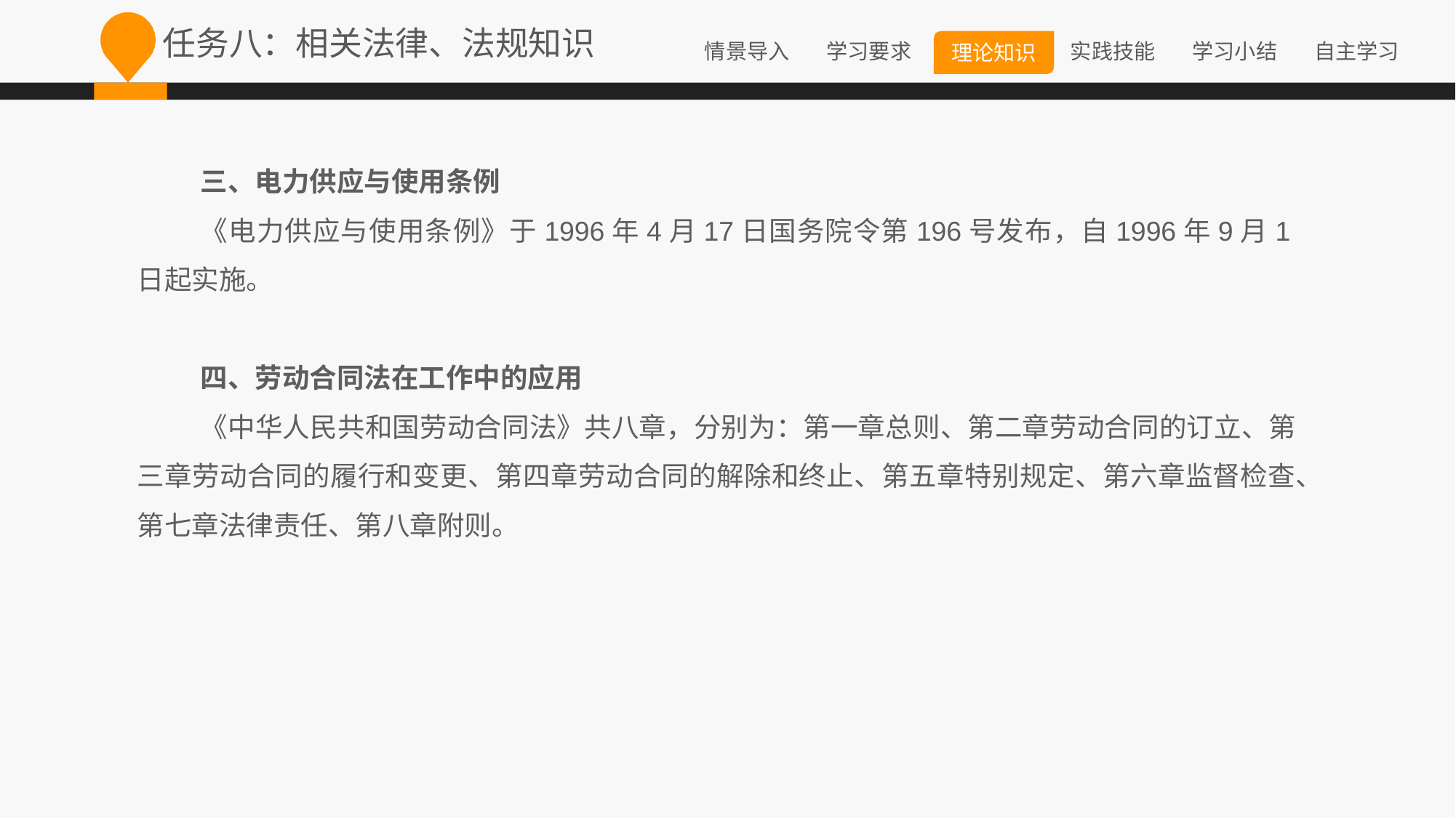

任务八：相关法律、法规知识
三、电力供应与使用条例
《电力供应与使用条例》于1996年4月17日国务院令第196号发布，自1996年9月1日起实施。

四、劳动合同法在工作中的应用
《中华人民共和国劳动合同法》共八章，分别为：第一章总则、第二章劳动合同的订立、第三章劳动合同的履行和变更、第四章劳动合同的解除和终止、第五章特别规定、第六章监督检查、第七章法律责任、第八章附则。